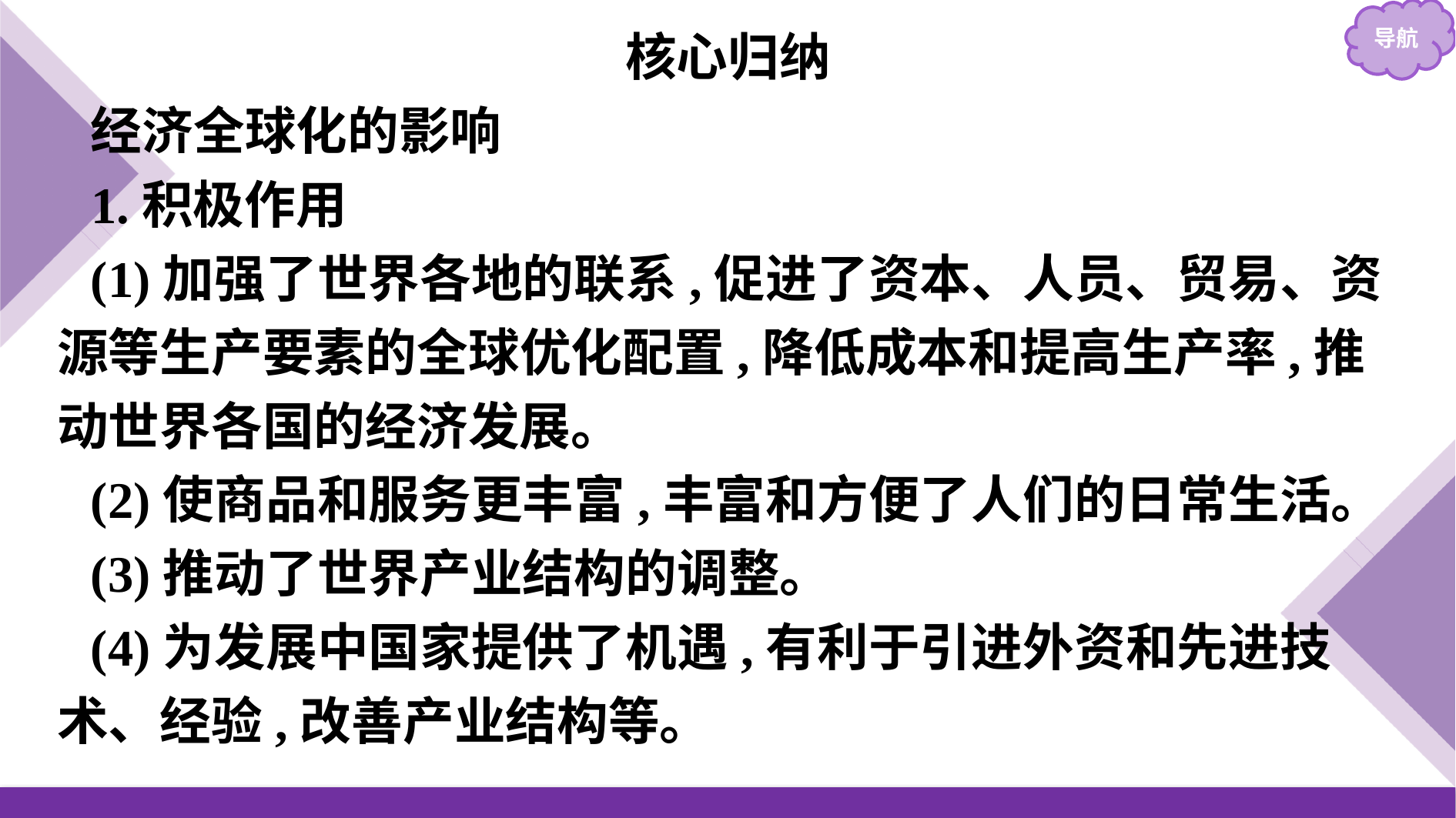

核心归纳
经济全球化的影响
1.积极作用
(1)加强了世界各地的联系,促进了资本、人员、贸易、资源等生产要素的全球优化配置,降低成本和提高生产率,推动世界各国的经济发展。
(2)使商品和服务更丰富,丰富和方便了人们的日常生活。
(3)推动了世界产业结构的调整。
(4)为发展中国家提供了机遇,有利于引进外资和先进技术、经验,改善产业结构等。